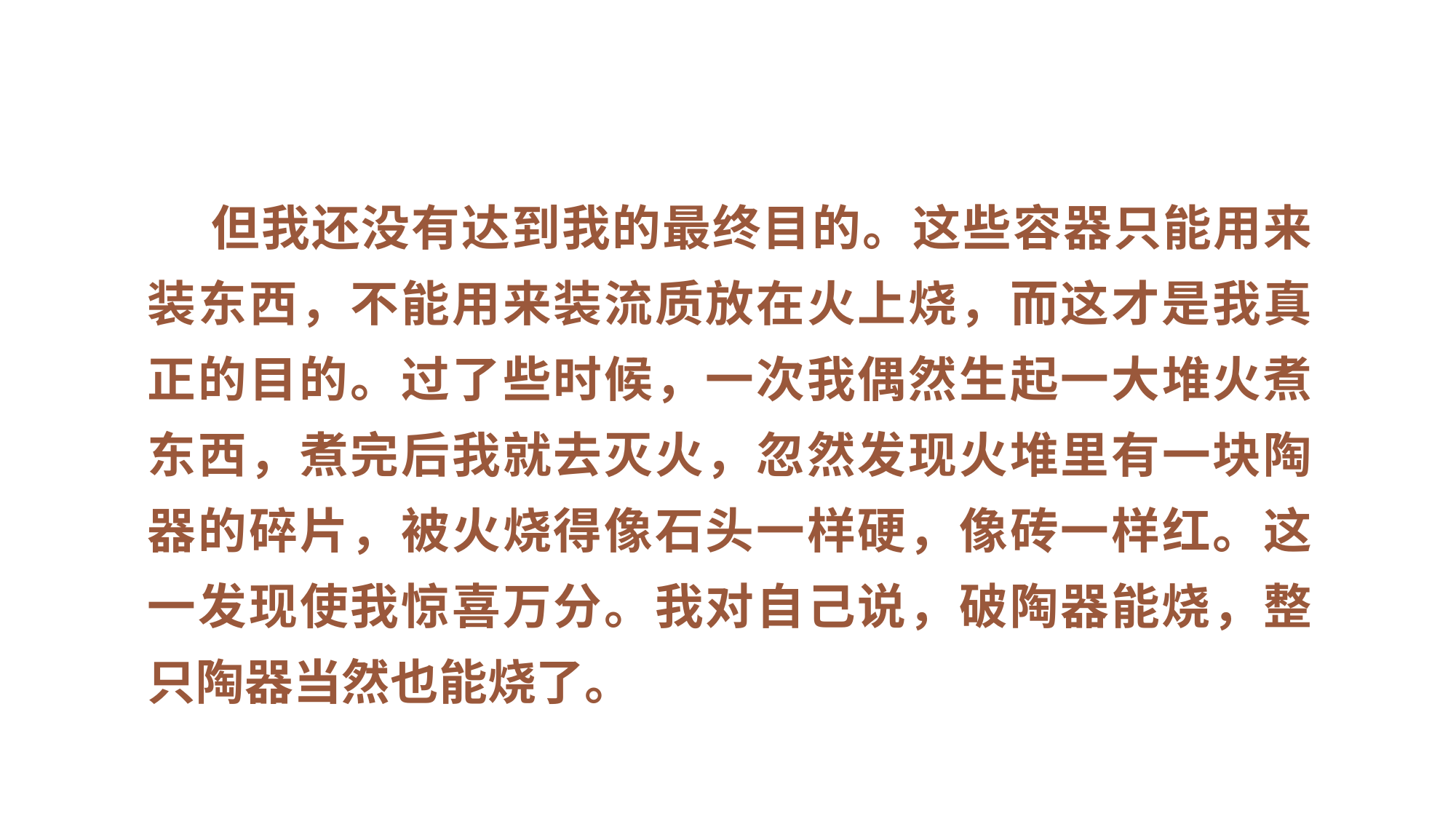

但我还没有达到我的最终目的。这些容器只能用来装东西，不能用来装流质放在火上烧，而这才是我真正的目的。过了些时候，一次我偶然生起一大堆火煮东西，煮完后我就去灭火，忽然发现火堆里有一块陶器的碎片，被火烧得像石头一样硬，像砖一样红。这一发现使我惊喜万分。我对自己说，破陶器能烧，整只陶器当然也能烧了。